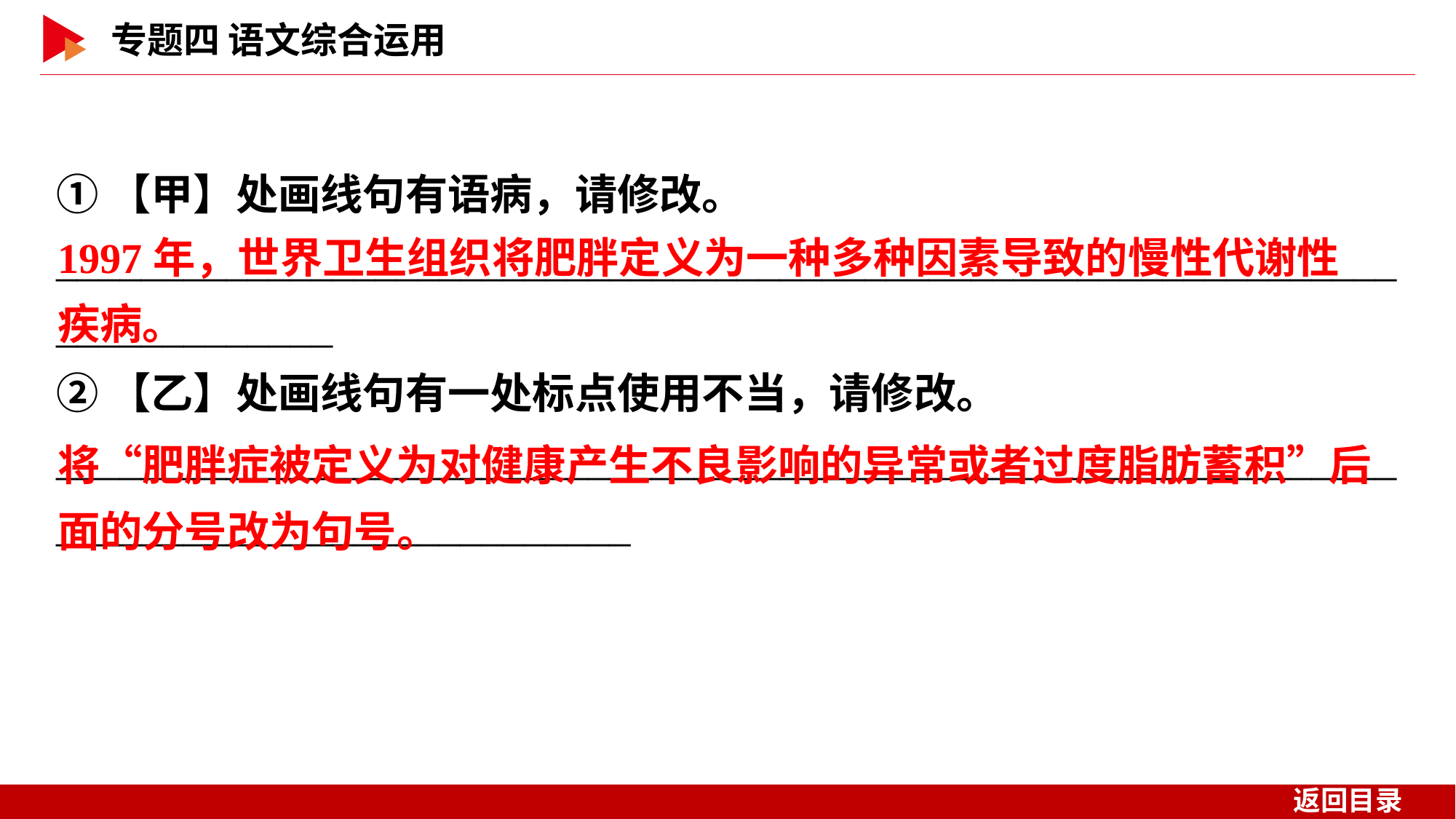

①【甲】处画线句有语病，请修改。
____________________________________________________________________________
②【乙】处画线句有一处标点使用不当，请修改。
__________________________________________________________________________________________
1997年，世界卫生组织将肥胖定义为一种多种因素导致的慢性代谢性疾病。
将“肥胖症被定义为对健康产生不良影响的异常或者过度脂肪蓄积”后面的分号改为句号。